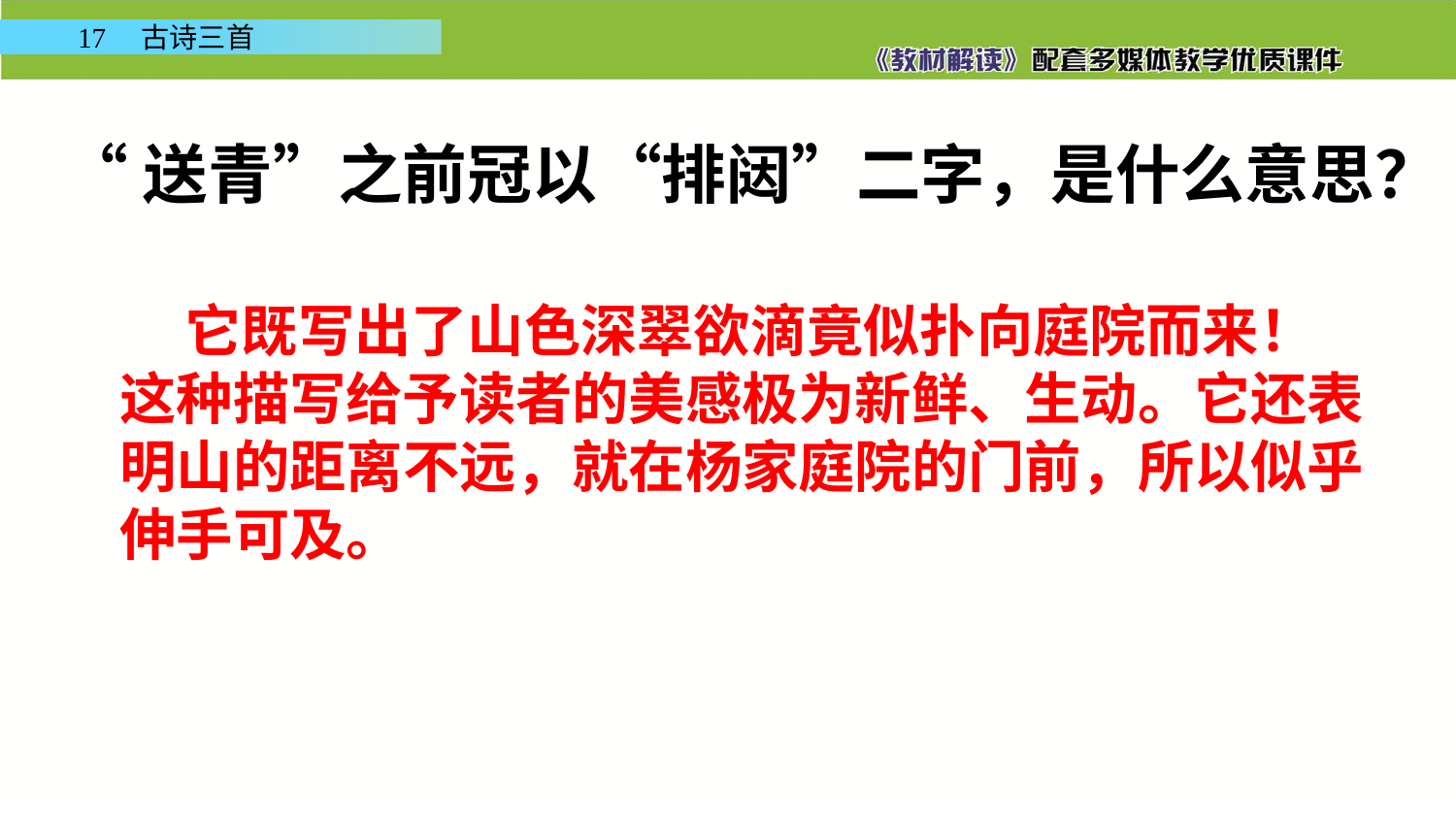

“送青”之前冠以“排闼”二字，是什么意思？
    它既写出了山色深翠欲滴竟似扑向庭院而来！这种描写给予读者的美感极为新鲜、生动。它还表明山的距离不远，就在杨家庭院的门前，所以似乎伸手可及。